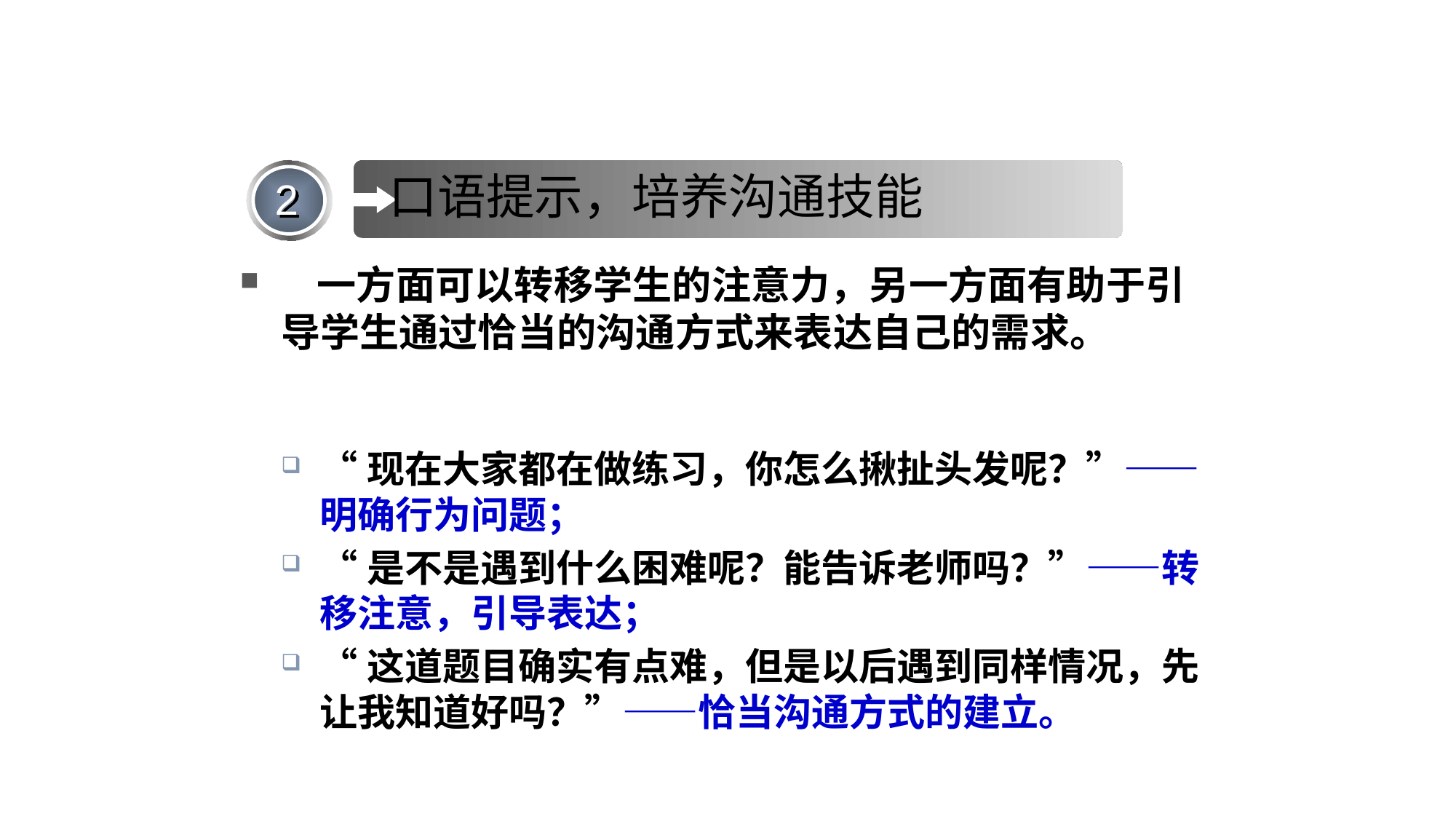

2

口语提示，培养沟通技能

   一方面可以转移学生的注意力，另一方面有助于引导学生通过恰当的沟通方式来表达自己的需求。

“现在大家都在做练习，你怎么揪扯头发呢？”——明确行为问题；
“是不是遇到什么困难呢？能告诉老师吗？”——转移注意，引导表达；
“这道题目确实有点难，但是以后遇到同样情况，先让我知道好吗？”——恰当沟通方式的建立。